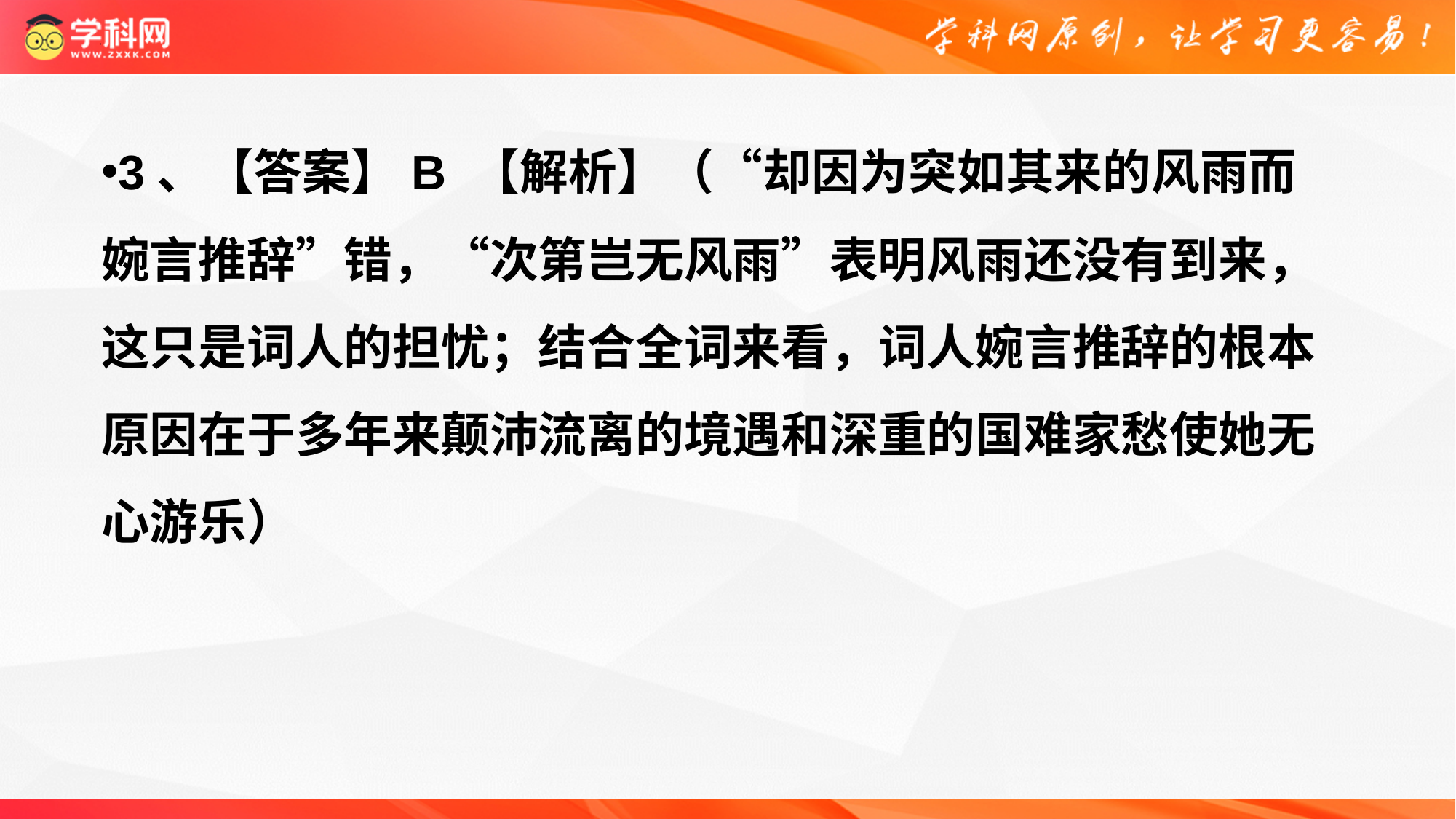

3、【答案】B 【解析】（“却因为突如其来的风雨而婉言推辞”错，“次第岂无风雨”表明风雨还没有到来，这只是词人的担忧；结合全词来看，词人婉言推辞的根本原因在于多年来颠沛流离的境遇和深重的国难家愁使她无心游乐）